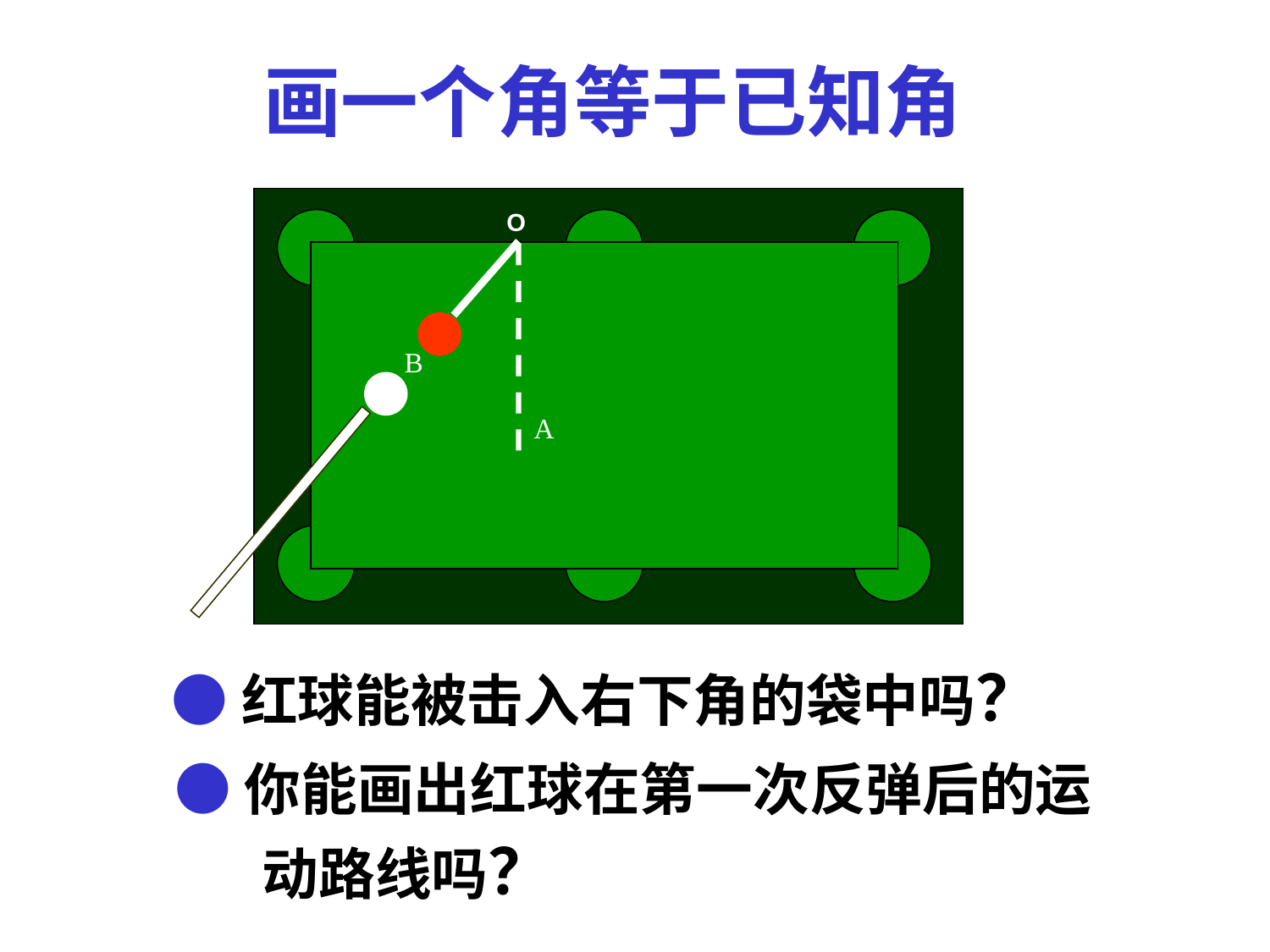

画一个角等于已知角

O
B
A

●红球能被击入右下角的袋中吗？
●你能画出红球在第一次反弹后的运
动路线吗？